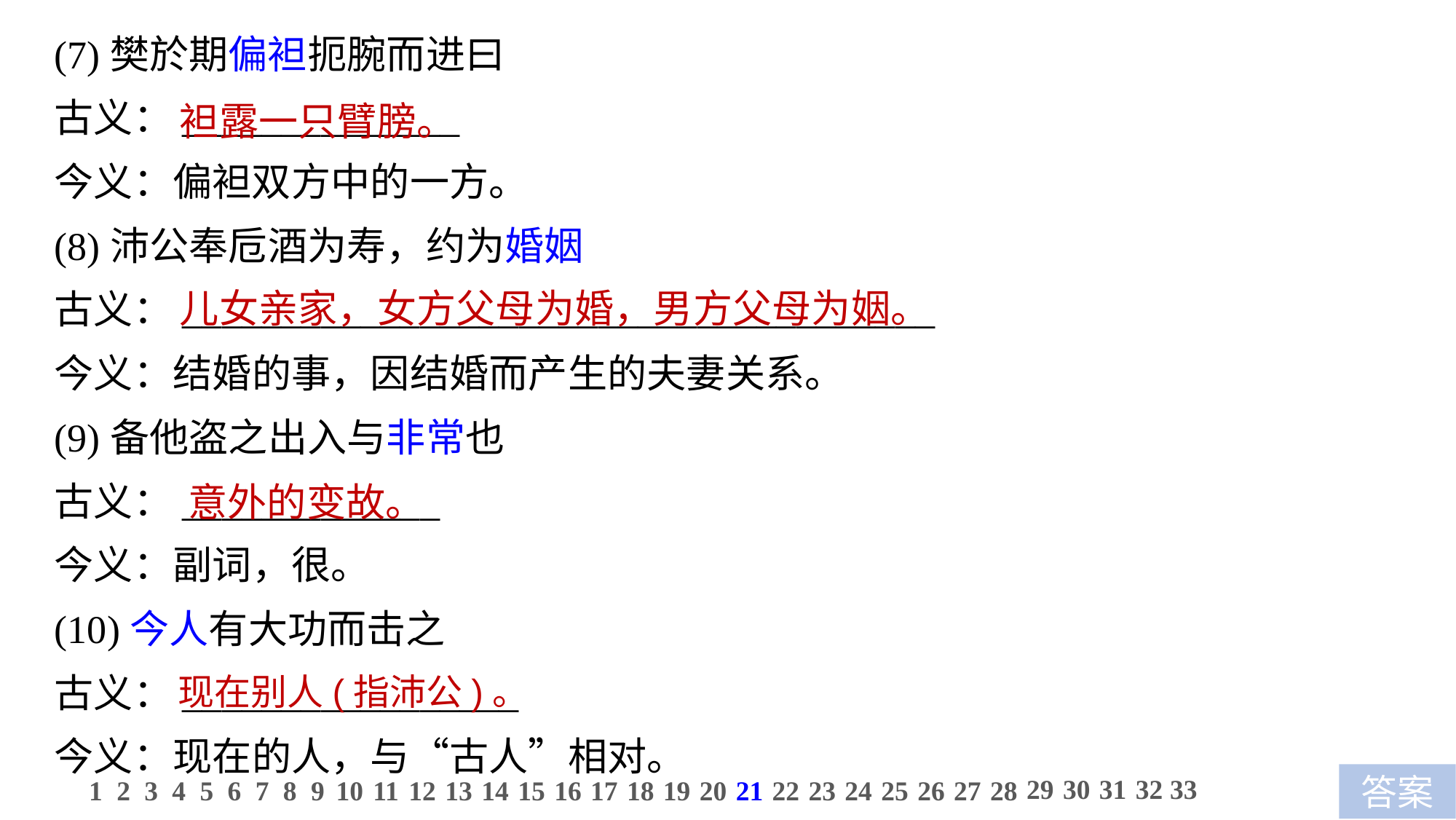

(7)樊於期偏袒扼腕而进曰
古义：______________
今义：偏袒双方中的一方。
(8)沛公奉卮酒为寿，约为婚姻
古义：______________________________________
今义：结婚的事，因结婚而产生的夫妻关系。
(9)备他盗之出入与非常也
古义：_____________
今义：副词，很。
(10)今人有大功而击之
古义：_________________
今义：现在的人，与“古人”相对。
袒露一只臂膀。
儿女亲家，女方父母为婚，男方父母为姻。
意外的变故。
现在别人(指沛公)。
29
30
31
32
33
1
2
3
4
5
6
7
8
9
10
11
12
13
14
15
16
17
18
19
20
21
22
23
24
25
26
27
28
答案